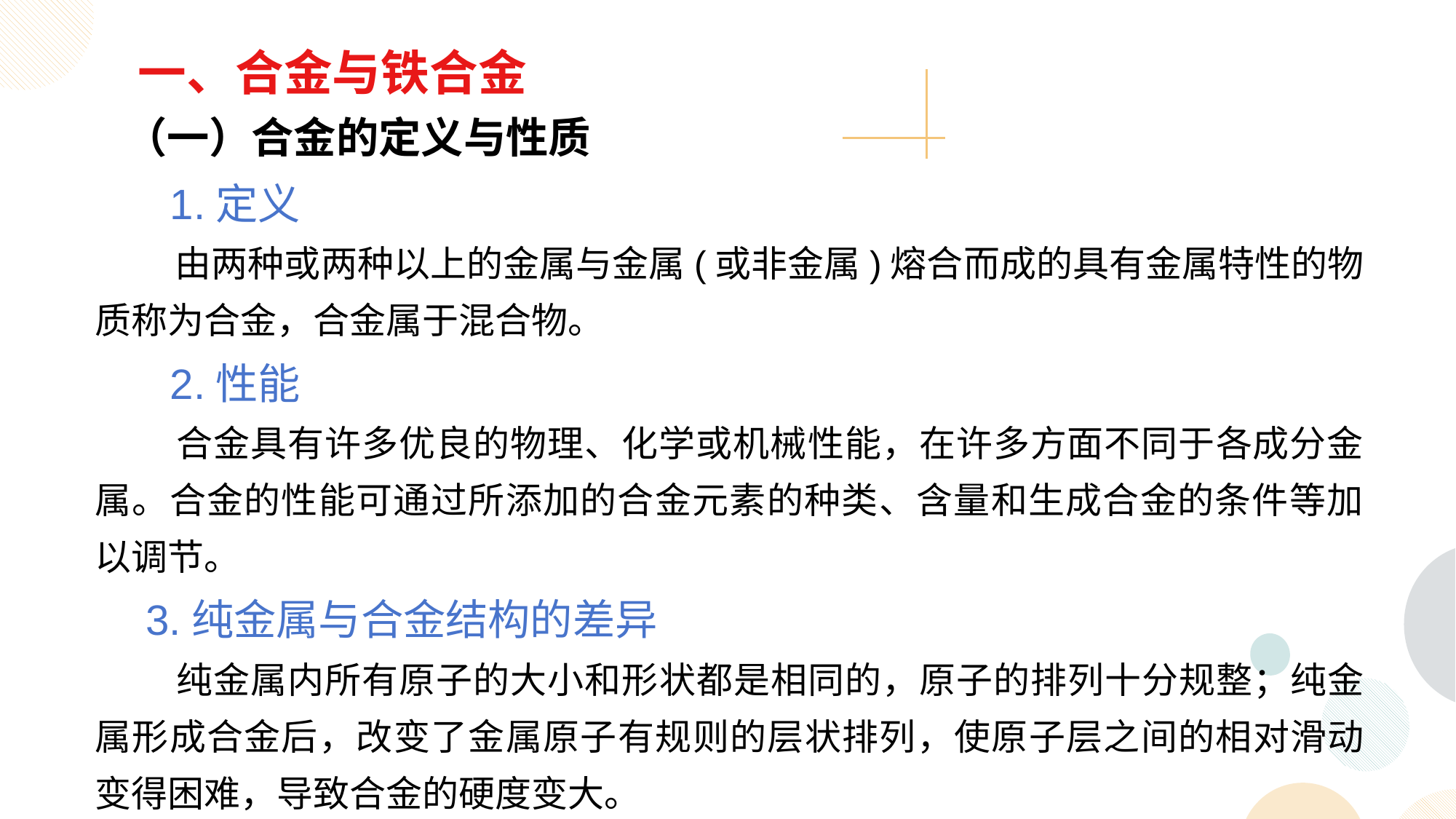

一、合金与铁合金
  （一）合金的定义与性质
 1.定义
 由两种或两种以上的金属与金属(或非金属)熔合而成的具有金属特性的物质称为合金，合金属于混合物。
 2.性能
 合金具有许多优良的物理、化学或机械性能，在许多方面不同于各成分金属。合金的性能可通过所添加的合金元素的种类、含量和生成合金的条件等加以调节。
     3.纯金属与合金结构的差异
 纯金属内所有原子的大小和形状都是相同的，原子的排列十分规整；纯金属形成合金后，改变了金属原子有规则的层状排列，使原子层之间的相对滑动变得困难，导致合金的硬度变大。